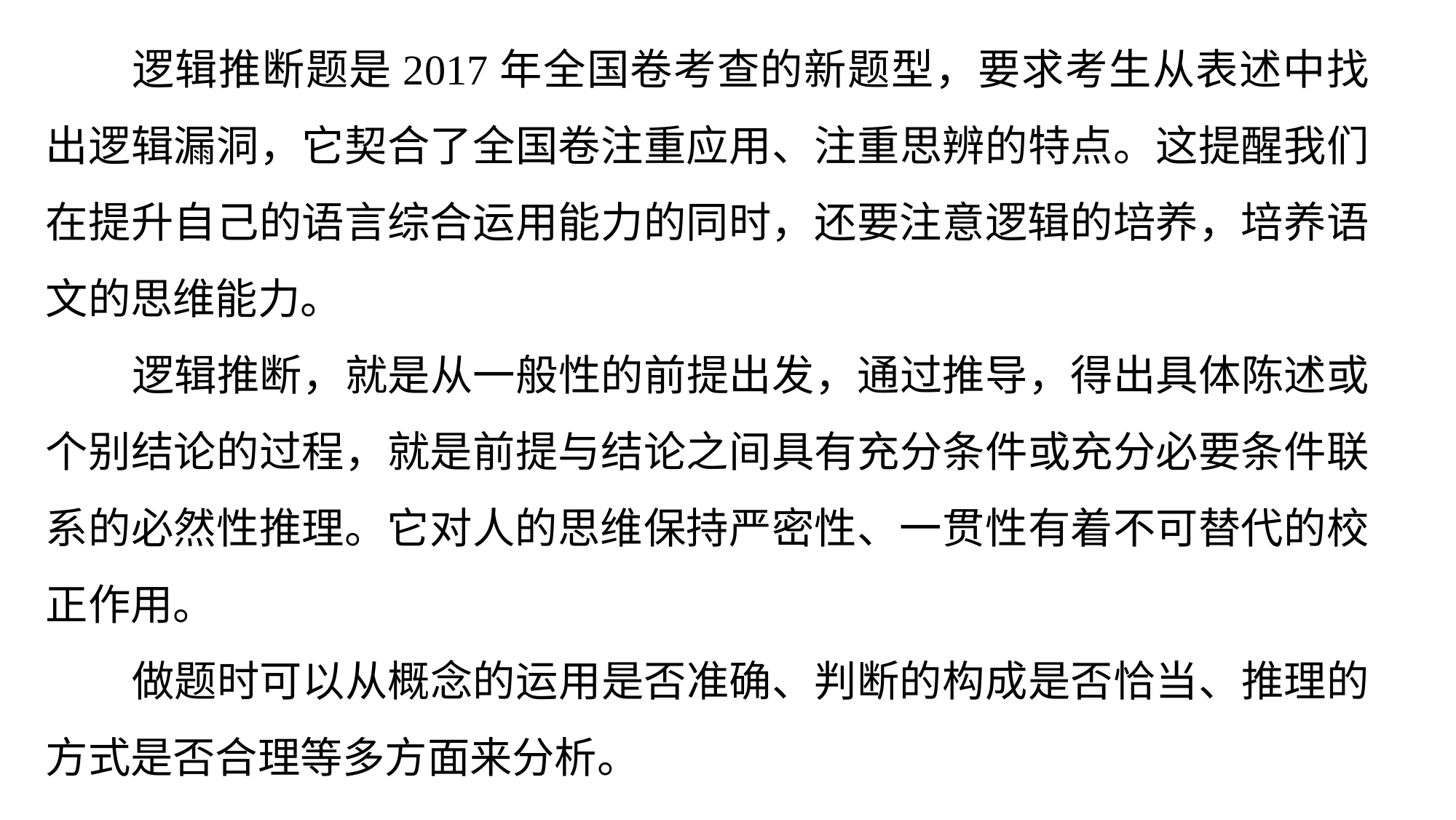

逻辑推断题是2017年全国卷考查的新题型，要求考生从表述中找出逻辑漏洞，它契合了全国卷注重应用、注重思辨的特点。这提醒我们在提升自己的语言综合运用能力的同时，还要注意逻辑的培养，培养语文的思维能力。
逻辑推断，就是从一般性的前提出发，通过推导，得出具体陈述或个别结论的过程，就是前提与结论之间具有充分条件或充分必要条件联系的必然性推理。它对人的思维保持严密性、一贯性有着不可替代的校正作用。
做题时可以从概念的运用是否准确、判断的构成是否恰当、推理的方式是否合理等多方面来分析。